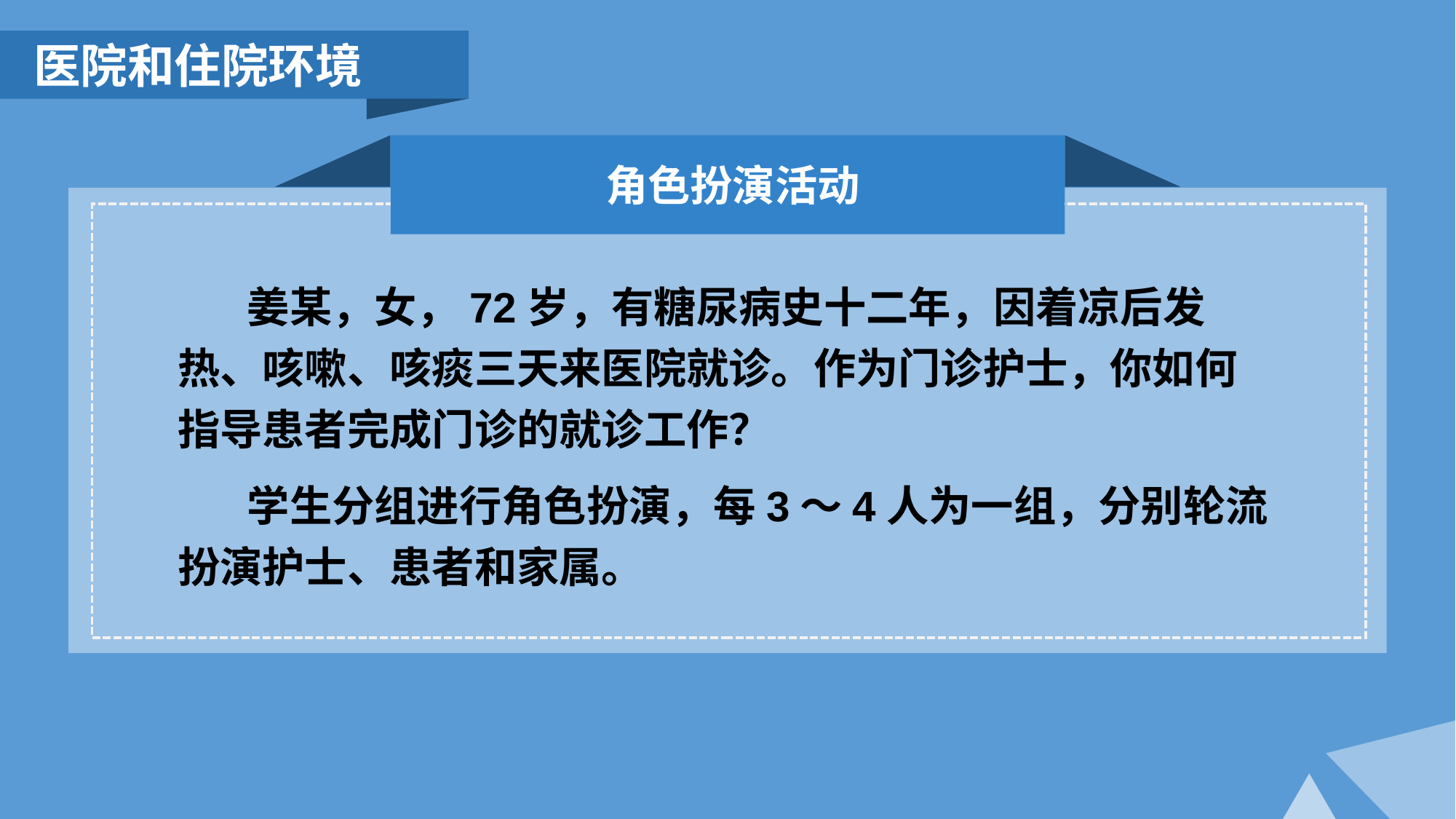

医院和住院环境

角色扮演活动

         姜某，女，72岁，有糖尿病史十二年，因着凉后发热、咳嗽、咳痰三天来医院就诊。作为门诊护士，你如何指导患者完成门诊的就诊工作？
         学生分组进行角色扮演，每3～4人为一组，分别轮流扮演护士、患者和家属。